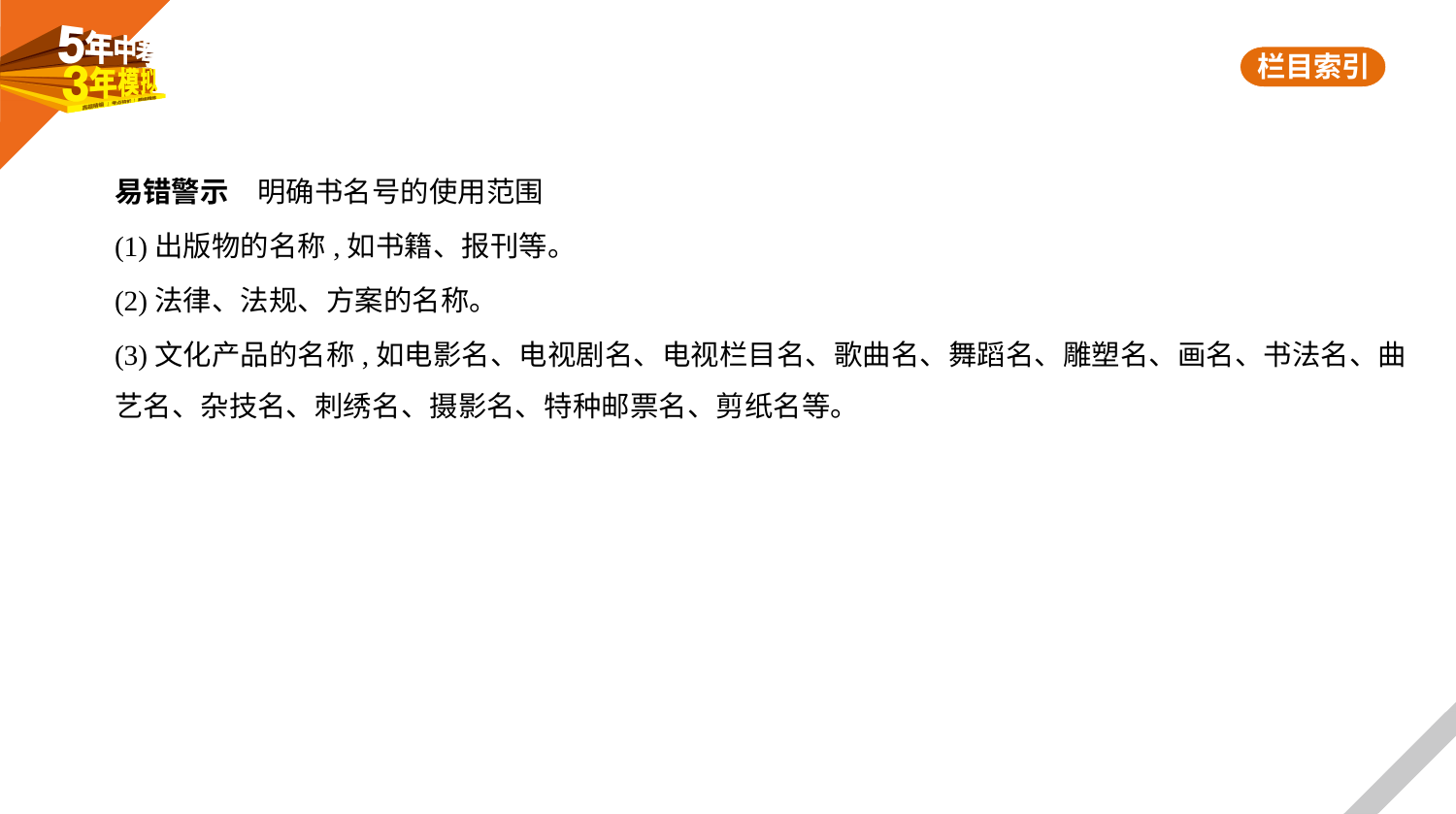

易错警示　明确书名号的使用范围
(1)出版物的名称,如书籍、报刊等。
(2)法律、法规、方案的名称。
(3)文化产品的名称,如电影名、电视剧名、电视栏目名、歌曲名、舞蹈名、雕塑名、画名、书法名、曲
艺名、杂技名、刺绣名、摄影名、特种邮票名、剪纸名等。